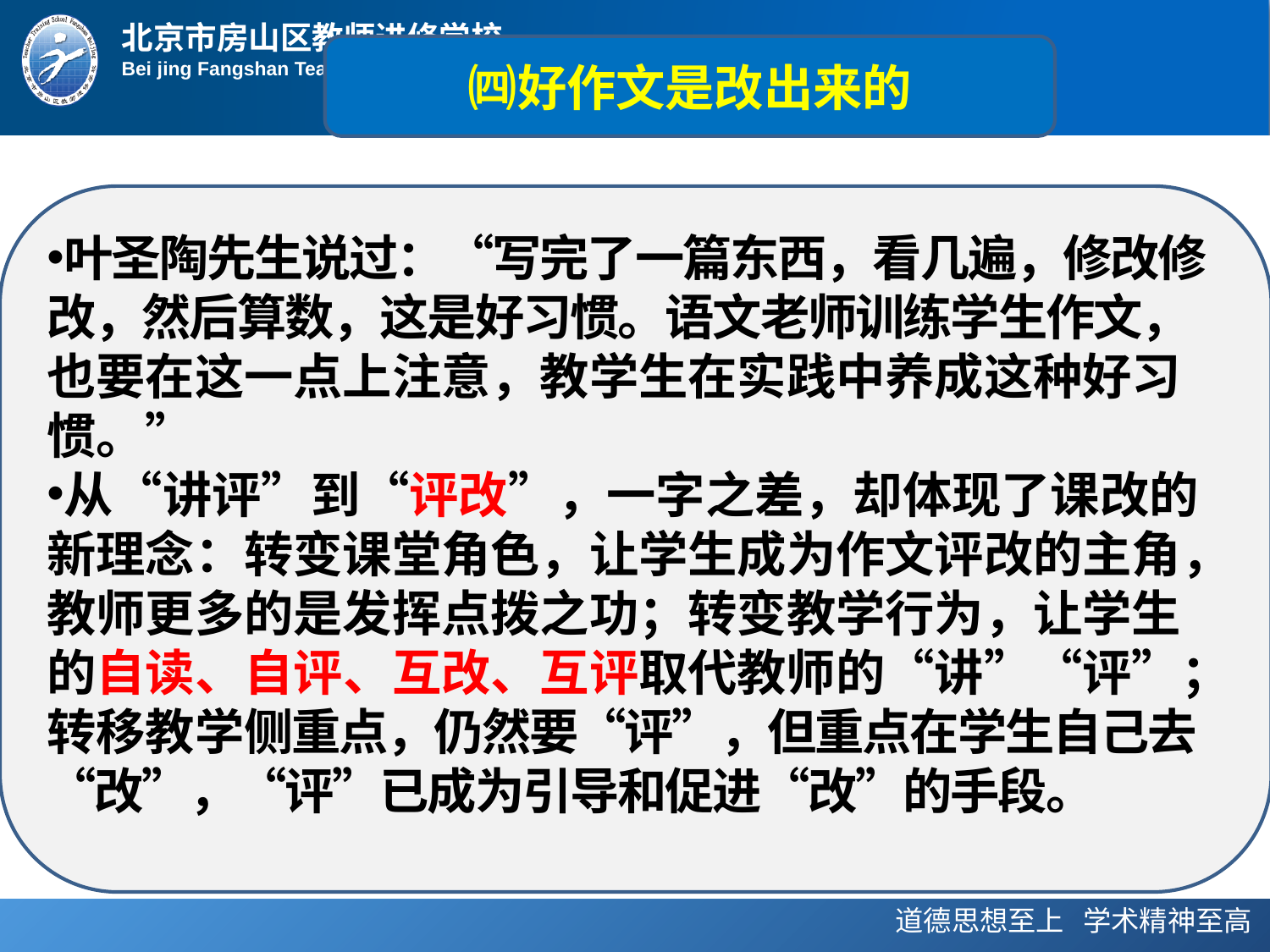

㈣好作文是改出来的
叶圣陶先生说过：“写完了一篇东西，看几遍，修改修改，然后算数，这是好习惯。语文老师训练学生作文，也要在这一点上注意，教学生在实践中养成这种好习惯。”
从“讲评”到“评改”，一字之差，却体现了课改的新理念：转变课堂角色，让学生成为作文评改的主角，教师更多的是发挥点拨之功；转变教学行为，让学生的自读、自评、互改、互评取代教师的“讲”“评”；转移教学侧重点，仍然要“评”，但重点在学生自己去“改”，“评”已成为引导和促进“改”的手段。